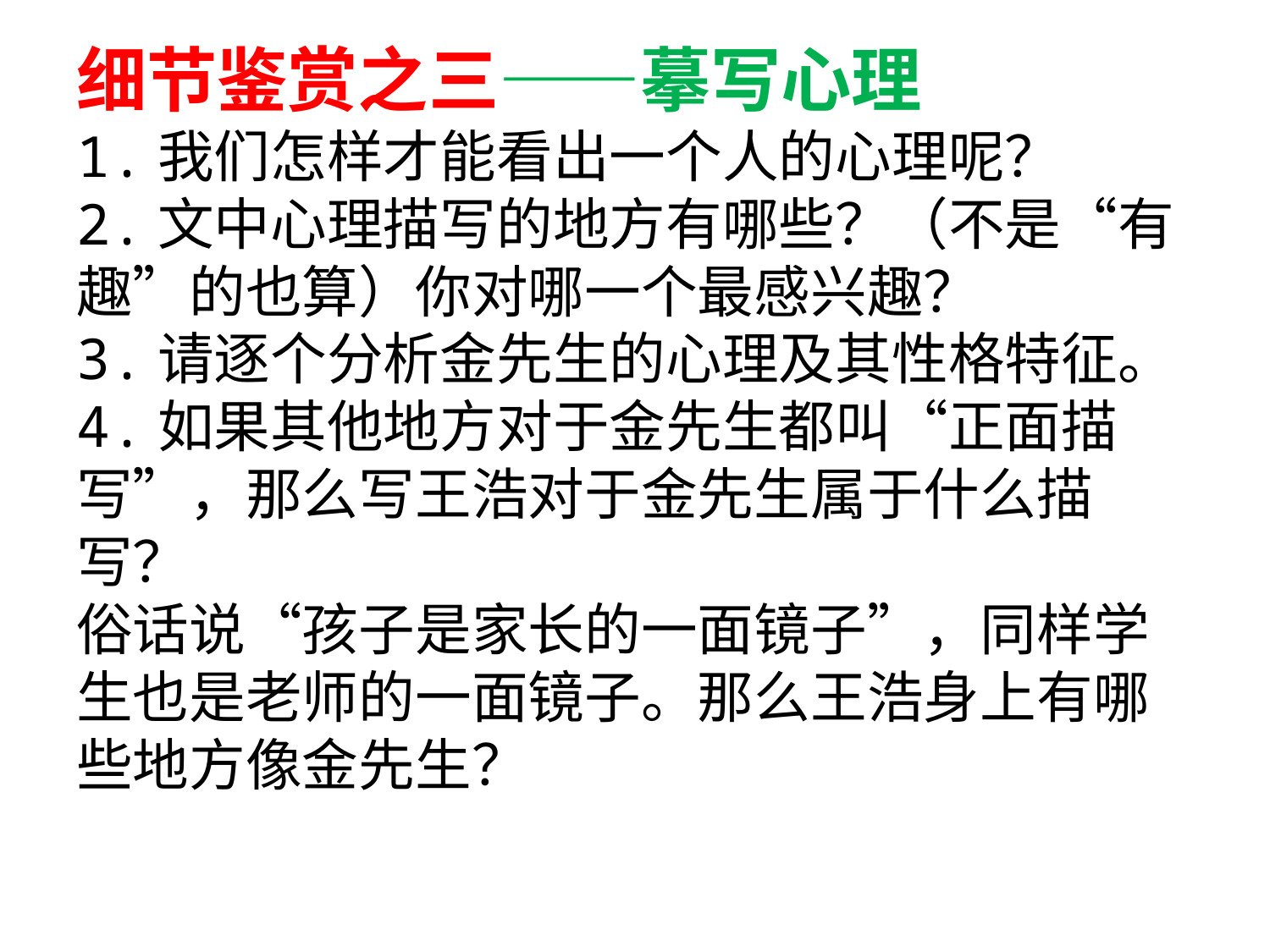

# 细节鉴赏之三——摹写心理 1.我们怎样才能看出一个人的心理呢？ 2.文中心理描写的地方有哪些？（不是“有趣”的也算）你对哪一个最感兴趣？ 3.请逐个分析金先生的心理及其性格特征。 4.如果其他地方对于金先生都叫“正面描写”，那么写王浩对于金先生属于什么描写？ 俗话说“孩子是家长的一面镜子”，同样学生也是老师的一面镜子。那么王浩身上有哪些地方像金先生？